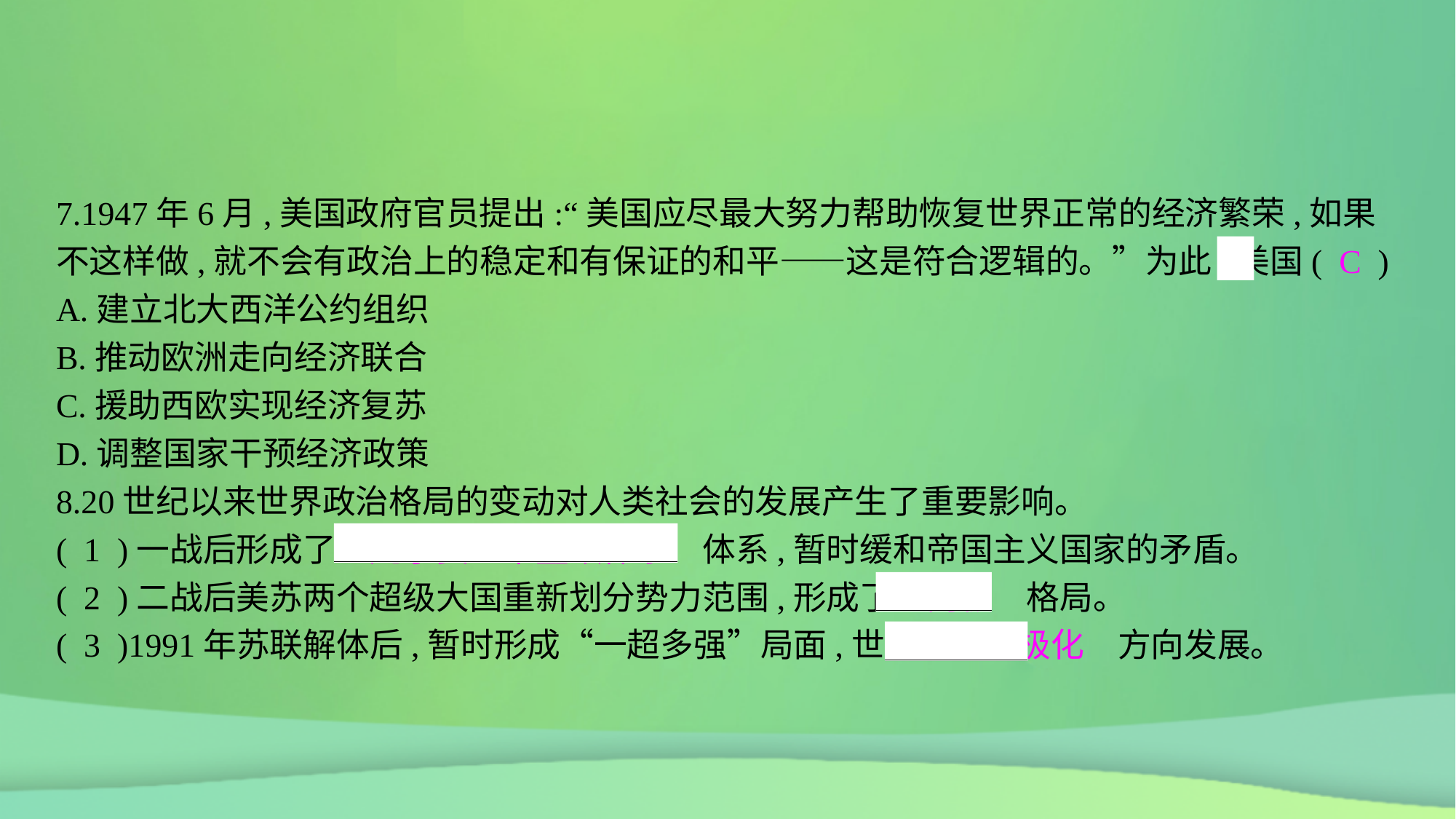

7.1947年6月,美国政府官员提出:“美国应尽最大努力帮助恢复世界正常的经济繁荣,如果不这样做,就不会有政治上的稳定和有保证的和平——这是符合逻辑的。”为此,美国(  C  )
A.建立北大西洋公约组织
B.推动欧洲走向经济联合
C.援助西欧实现经济复苏
D.调整国家干预经济政策
8.20世纪以来世界政治格局的变动对人类社会的发展产生了重要影响。
(  1  )一战后形成了　凡尔赛—华盛顿体系　体系,暂时缓和帝国主义国家的矛盾。
(  2  )二战后美苏两个超级大国重新划分势力范围,形成了　两极　格局。
(  3  )1991年苏联解体后,暂时形成“一超多强”局面,世界朝　多极化　方向发展。